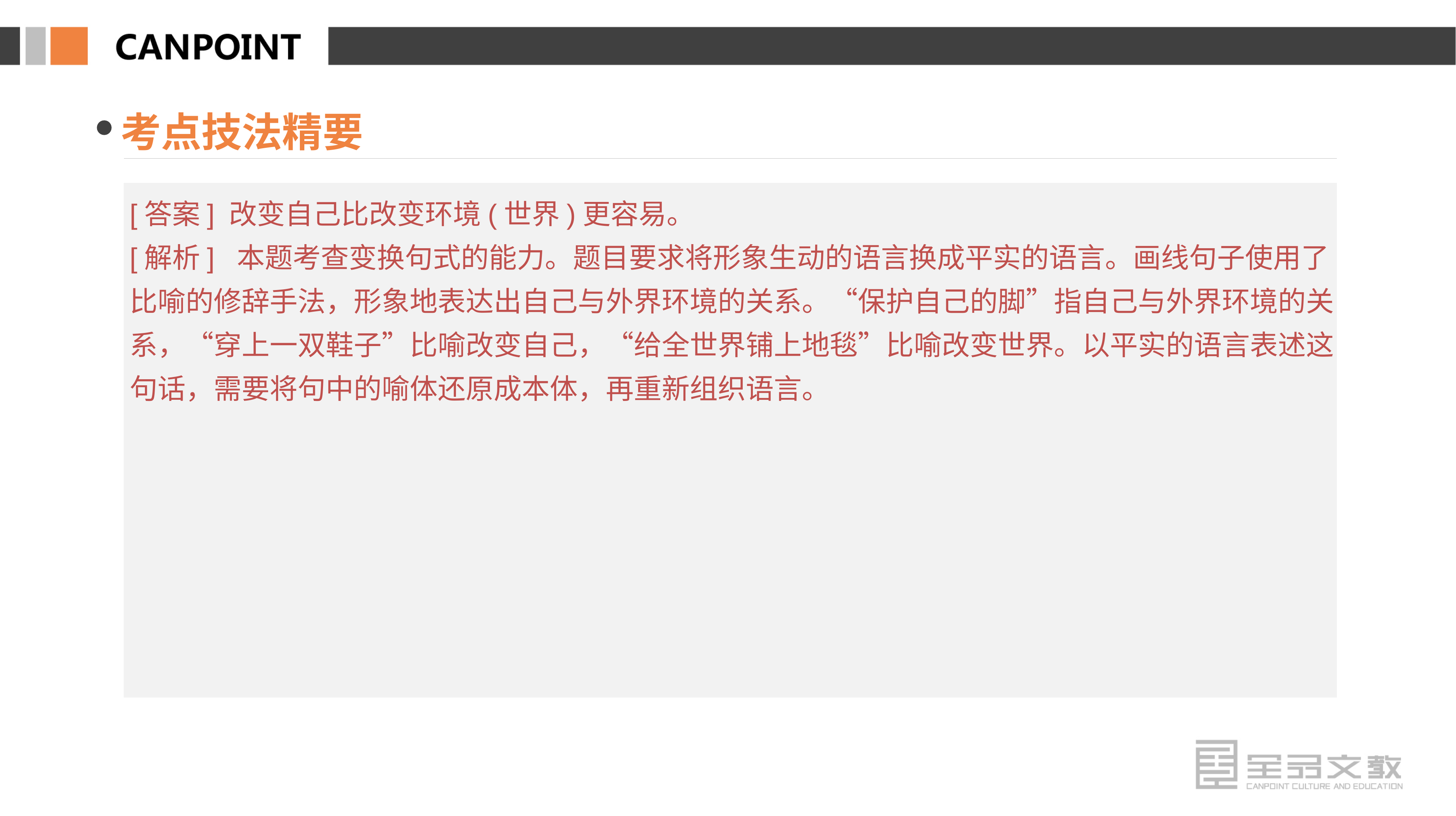

考点技法精要

[答案] 改变自己比改变环境(世界)更容易。
[解析]  本题考查变换句式的能力。题目要求将形象生动的语言换成平实的语言。画线句子使用了比喻的修辞手法，形象地表达出自己与外界环境的关系。“保护自己的脚”指自己与外界环境的关系，“穿上一双鞋子”比喻改变自己，“给全世界铺上地毯”比喻改变世界。以平实的语言表述这句话，需要将句中的喻体还原成本体，再重新组织语言。